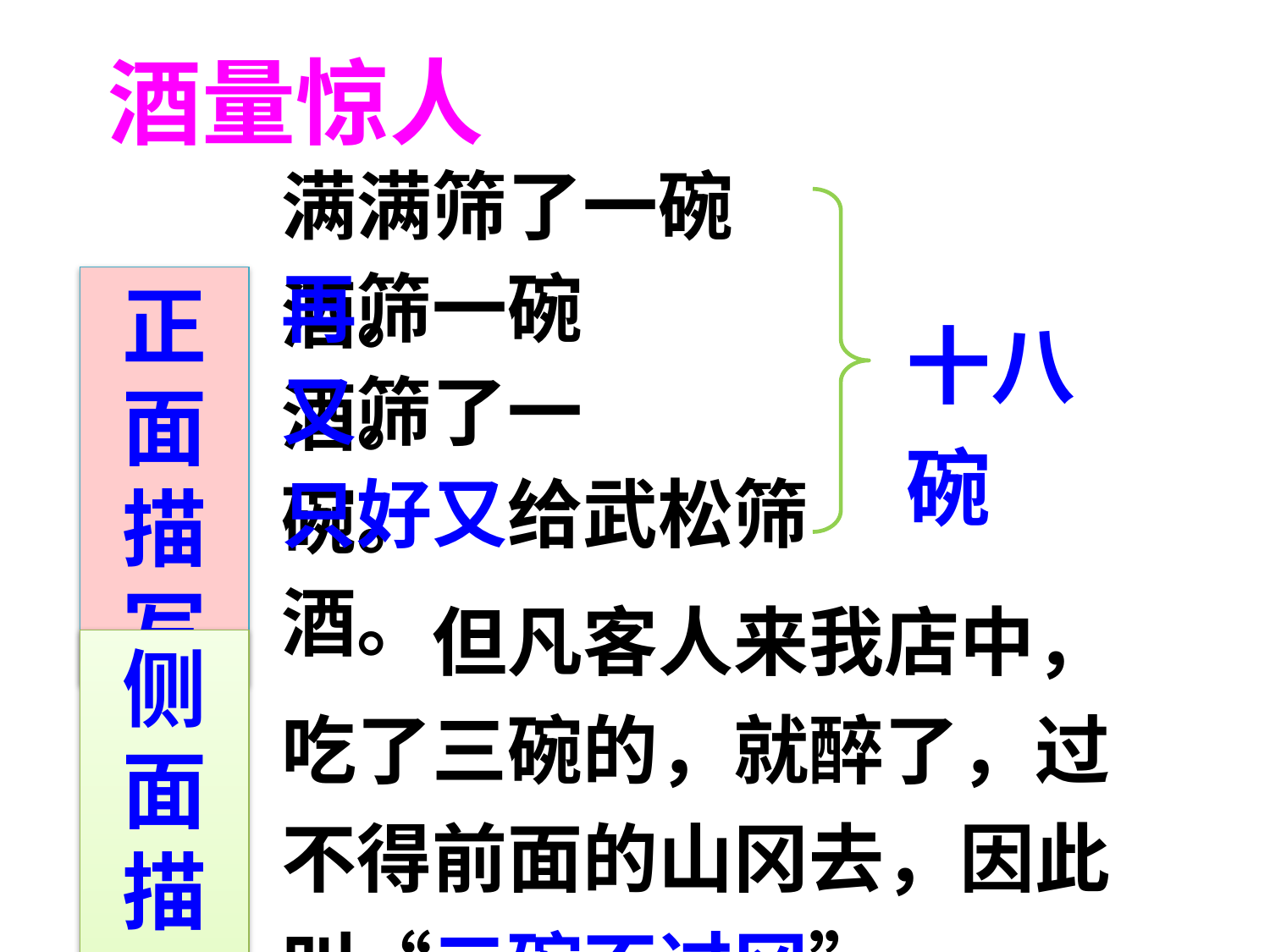

酒量惊人
满满筛了一碗酒。

再筛一碗酒。
正面描写
十八碗
又筛了一碗。
只好又给武松筛酒。
　　但凡客人来我店中，吃了三碗的，就醉了，过不得前面的山冈去，因此叫“三碗不过冈”。
侧面描写